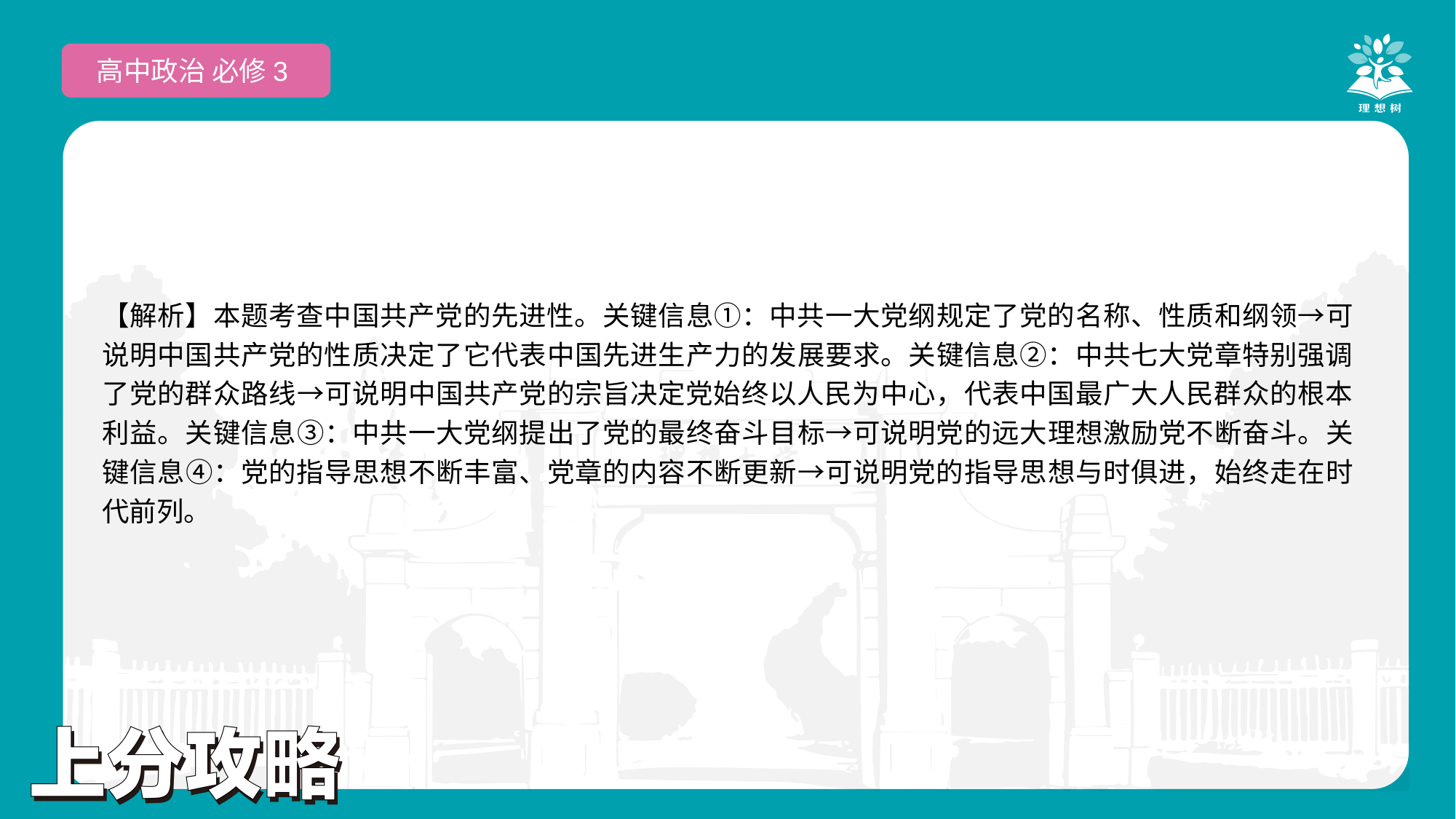

高中政治 必修3
【解析】本题考查中国共产党的先进性。关键信息①：中共一大党纲规定了党的名称、性质和纲领→可说明中国共产党的性质决定了它代表中国先进生产力的发展要求。关键信息②：中共七大党章特别强调了党的群众路线→可说明中国共产党的宗旨决定党始终以人民为中心，代表中国最广大人民群众的根本利益。关键信息③：中共一大党纲提出了党的最终奋斗目标→可说明党的远大理想激励党不断奋斗。关键信息④：党的指导思想不断丰富、党章的内容不断更新→可说明党的指导思想与时俱进，始终走在时代前列。